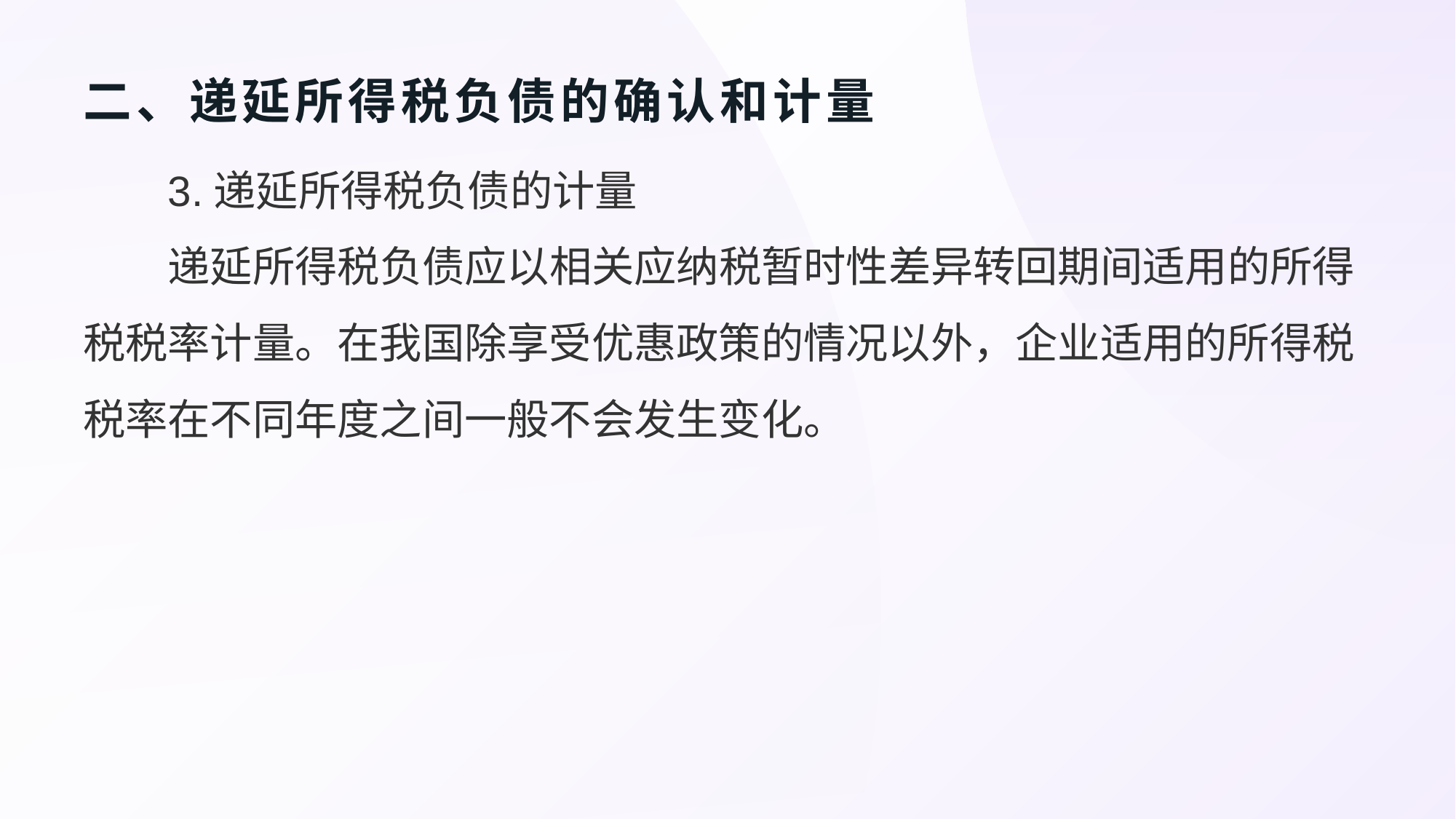

# 二、递延所得税负债的确认和计量
3.递延所得税负债的计量
递延所得税负债应以相关应纳税暂时性差异转回期间适用的所得税税率计量。在我国除享受优惠政策的情况以外，企业适用的所得税税率在不同年度之间一般不会发生变化。